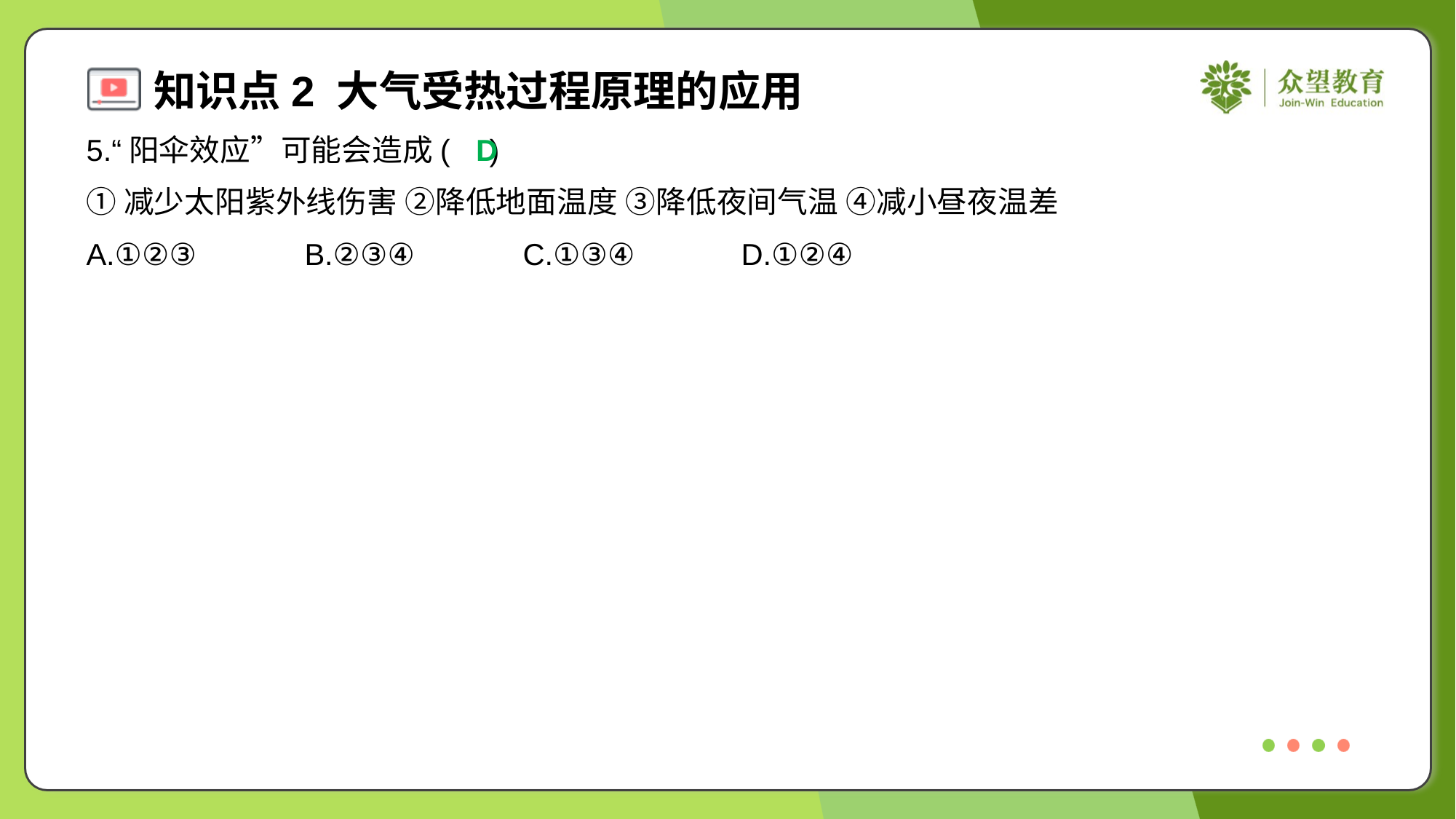

5.“阳伞效应”可能会造成(     )
D
①减少太阳紫外线伤害 ②降低地面温度 ③降低夜间气温 ④减小昼夜温差
A.①②③	B.②③④	C.①③④	D.①②④